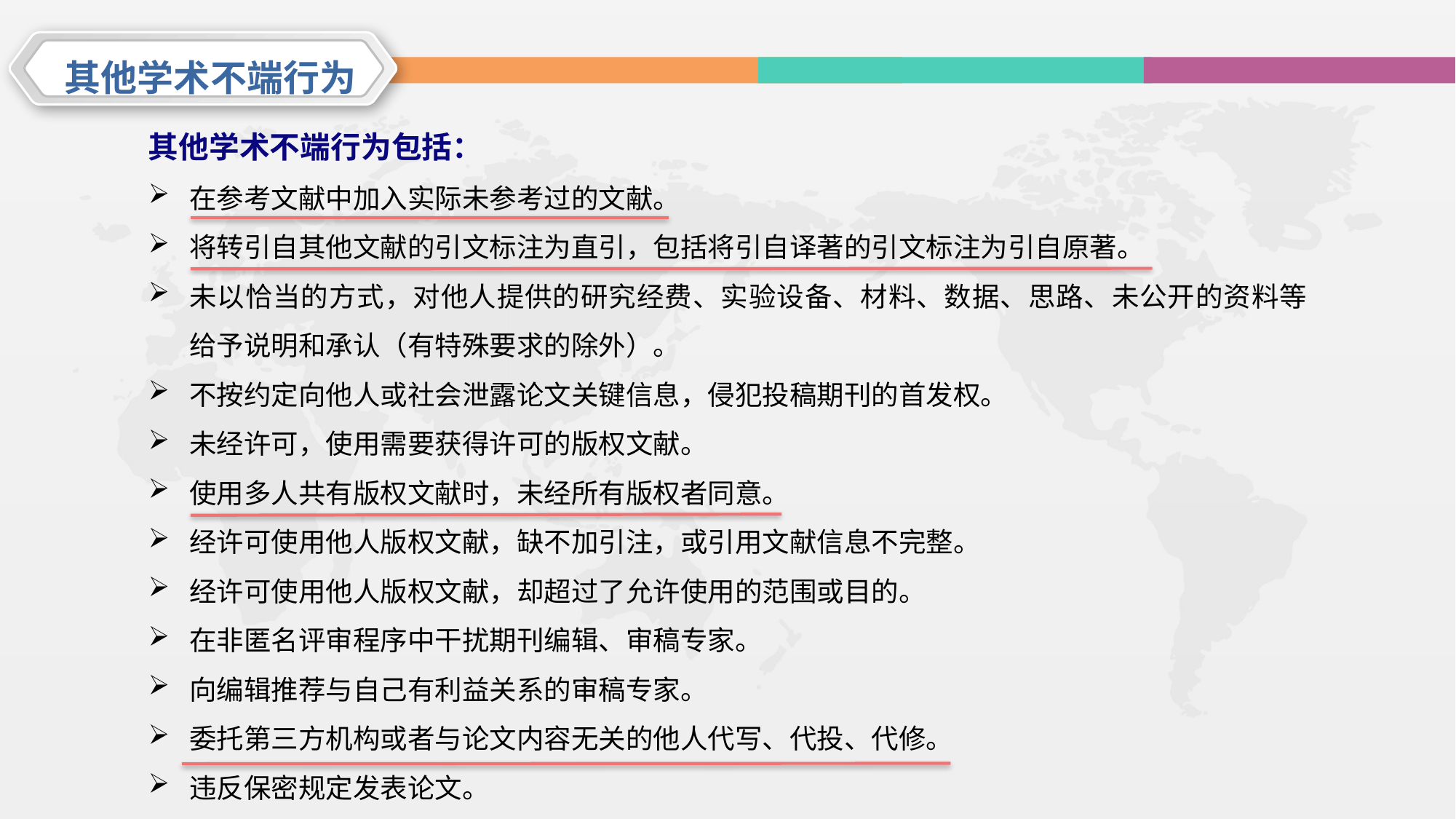

其他学术不端行为

其他学术不端行为包括：
在参考文献中加入实际未参考过的文献。
将转引自其他文献的引文标注为直引，包括将引自译著的引文标注为引自原著。
未以恰当的方式，对他人提供的研究经费、实验设备、材料、数据、思路、未公开的资料等给予说明和承认（有特殊要求的除外）。
不按约定向他人或社会泄露论文关键信息，侵犯投稿期刊的首发权。
未经许可，使用需要获得许可的版权文献。
使用多人共有版权文献时，未经所有版权者同意。
经许可使用他人版权文献，缺不加引注，或引用文献信息不完整。
经许可使用他人版权文献，却超过了允许使用的范围或目的。
在非匿名评审程序中干扰期刊编辑、审稿专家。
向编辑推荐与自己有利益关系的审稿专家。
委托第三方机构或者与论文内容无关的他人代写、代投、代修。
违反保密规定发表论文。